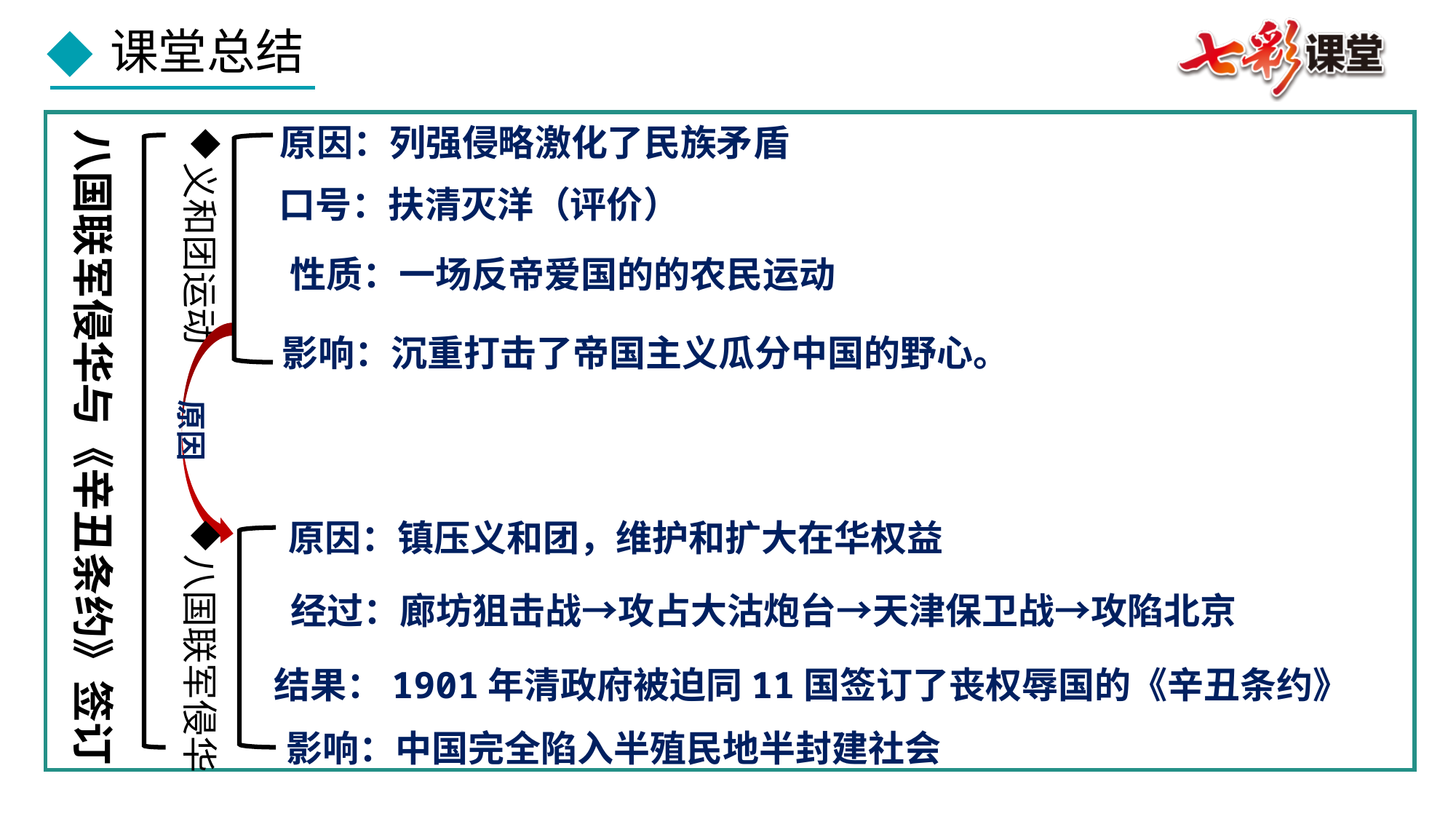

原因：列强侵略激化了民族矛盾
义和团运动
八国联军侵华与《辛丑条约》签订

口号：扶清灭洋（评价）
性质：一场反帝爱国的的农民运动

影响：沉重打击了帝国主义瓜分中国的野心。
原因
八国联军侵华
原因：镇压义和团，维护和扩大在华权益

经过：廊坊狙击战→攻占大沽炮台→天津保卫战→攻陷北京
结果：1901年清政府被迫同11国签订了丧权辱国的《辛丑条约》
影响：中国完全陷入半殖民地半封建社会